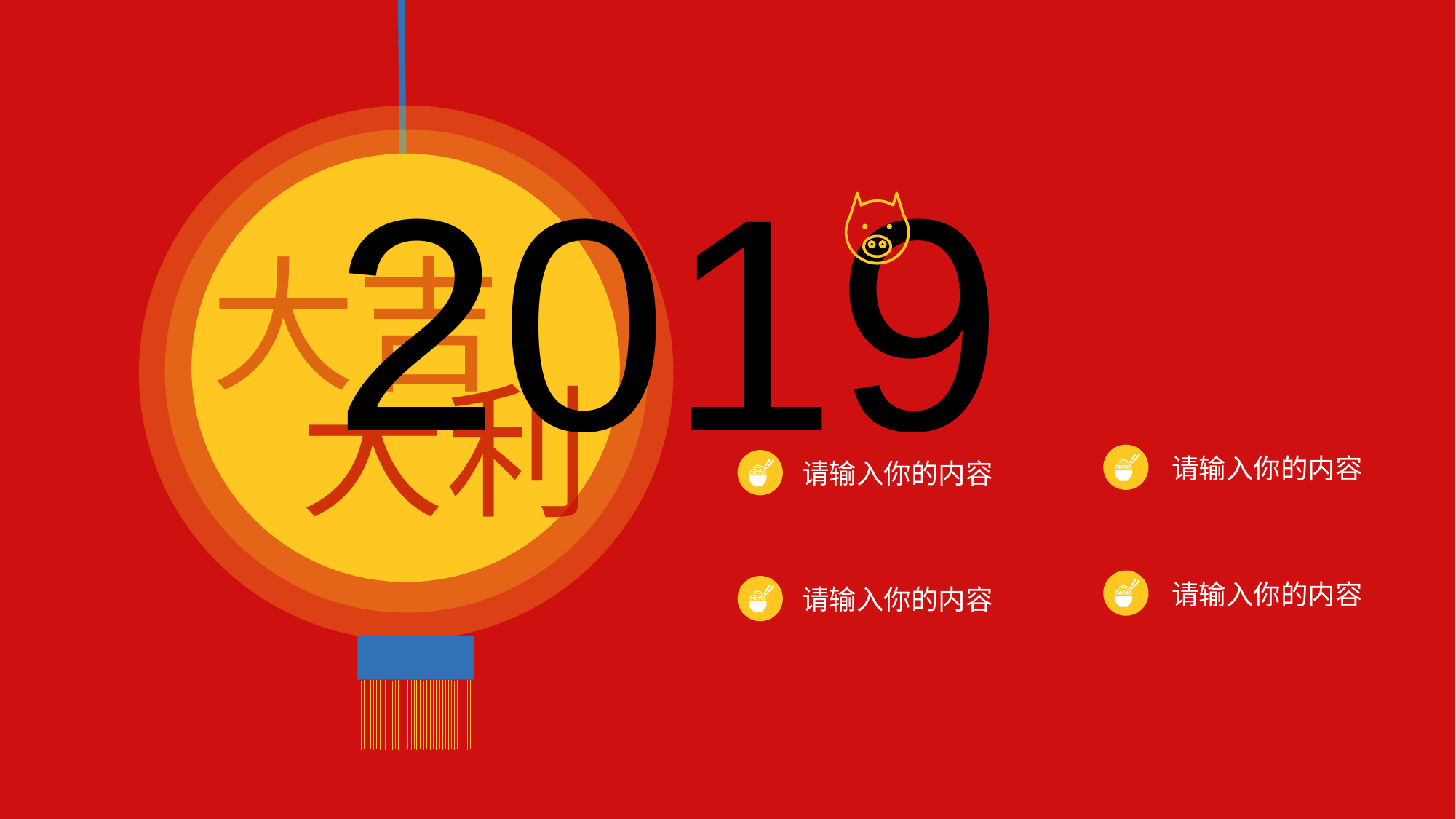

2019

大吉
大利

请输入你的内容

请输入你的内容

请输入你的内容

请输入你的内容